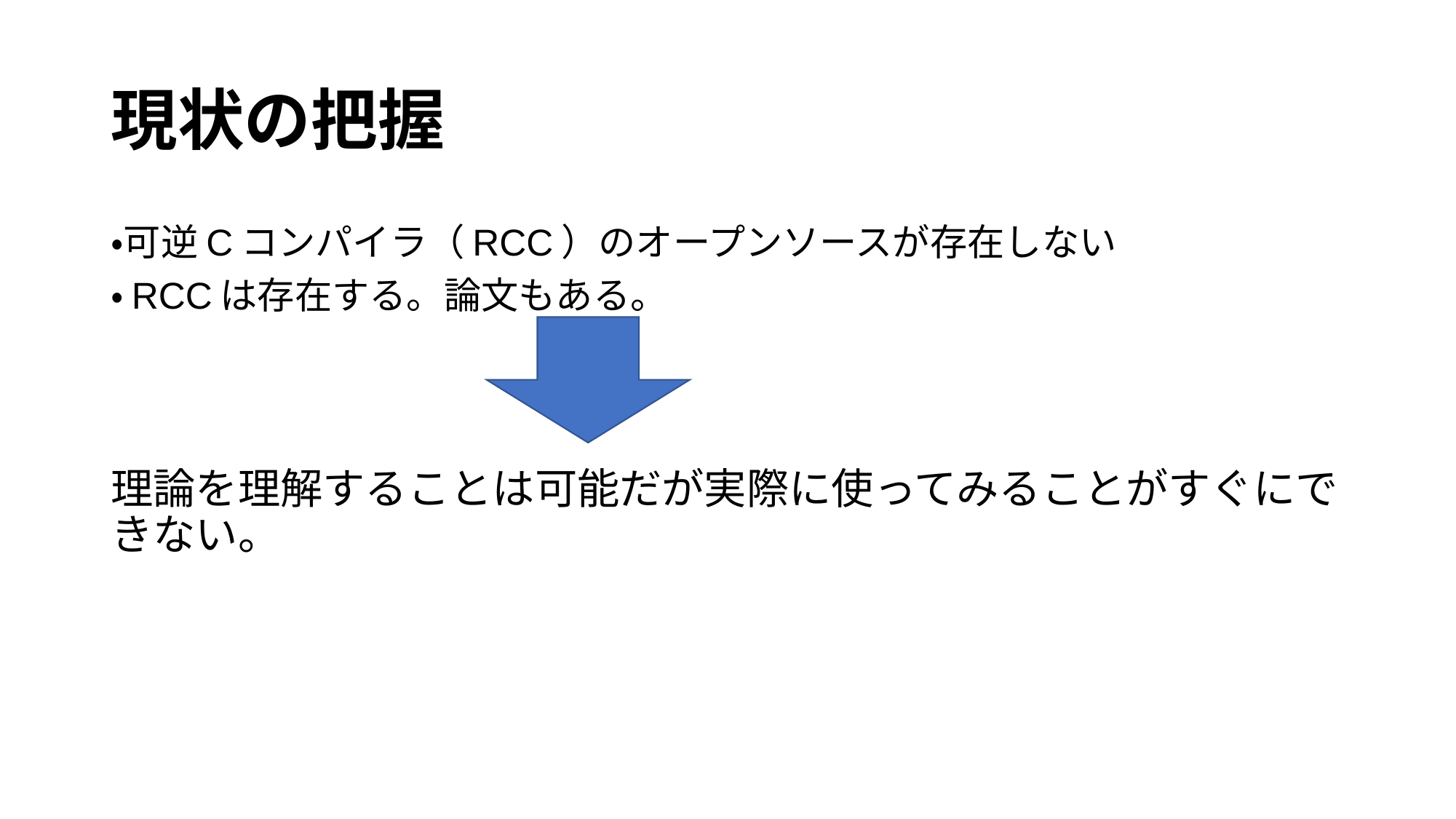

# 現状の把握
・可逆Cコンパイラ（RCC）のオープンソースが存在しない
・RCCは存在する。論文もある。

理論を理解することは可能だが実際に使ってみることがすぐにできない。